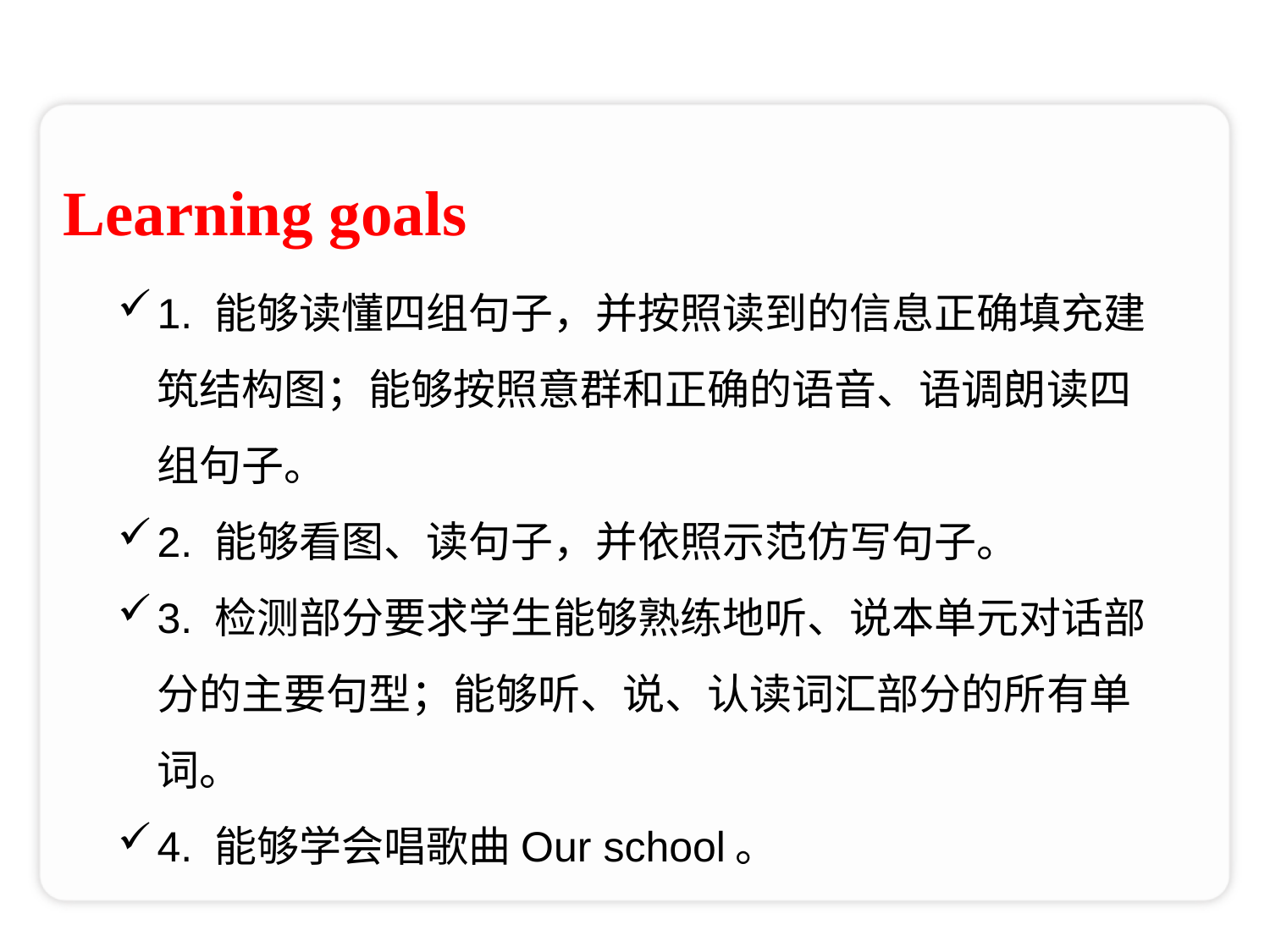

Learning goals
1. 能够读懂四组句子，并按照读到的信息正确填充建  筑结构图；能够按照意群和正确的语音、语调朗读四组句子。
2. 能够看图、读句子，并依照示范仿写句子。
3. 检测部分要求学生能够熟练地听、说本单元对话部分的主要句型；能够听、说、认读词汇部分的所有单词。
4. 能够学会唱歌曲Our school。